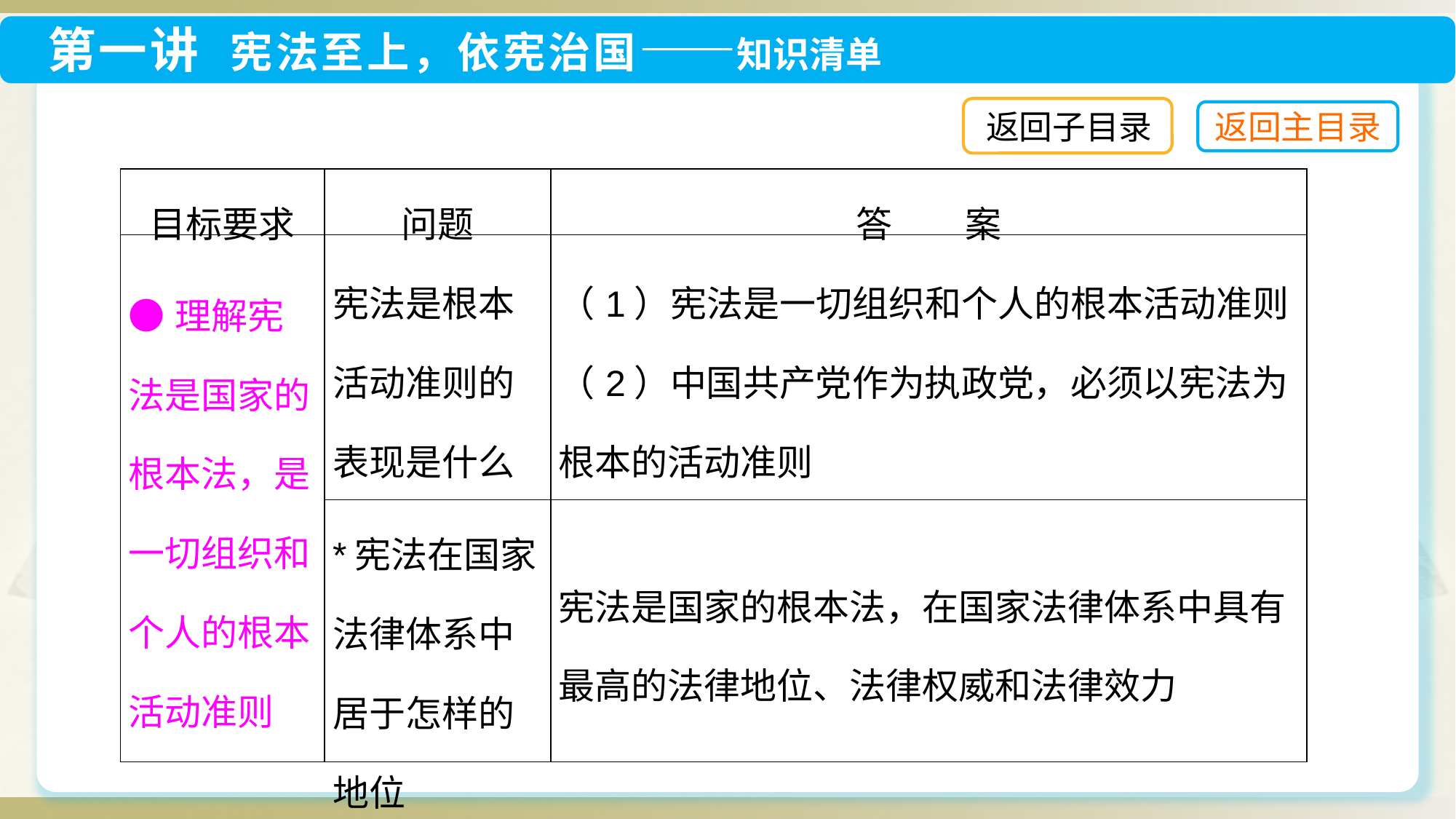

返回子目录
| 目标要求 | 问题 | 答　　案 |
| --- | --- | --- |
| ●理解宪法是国家的根本法，是一切组织和个人的根本活动准则 | 宪法是根本活动准则的表现是什么 | （1）宪法是一切组织和个人的根本活动准则 （2）中国共产党作为执政党，必须以宪法为根本的活动准则 |
|  | \*宪法在国家法律体系中居于怎样的地位 | 宪法是国家的根本法，在国家法律体系中具有最高的法律地位、法律权威和法律效力 |